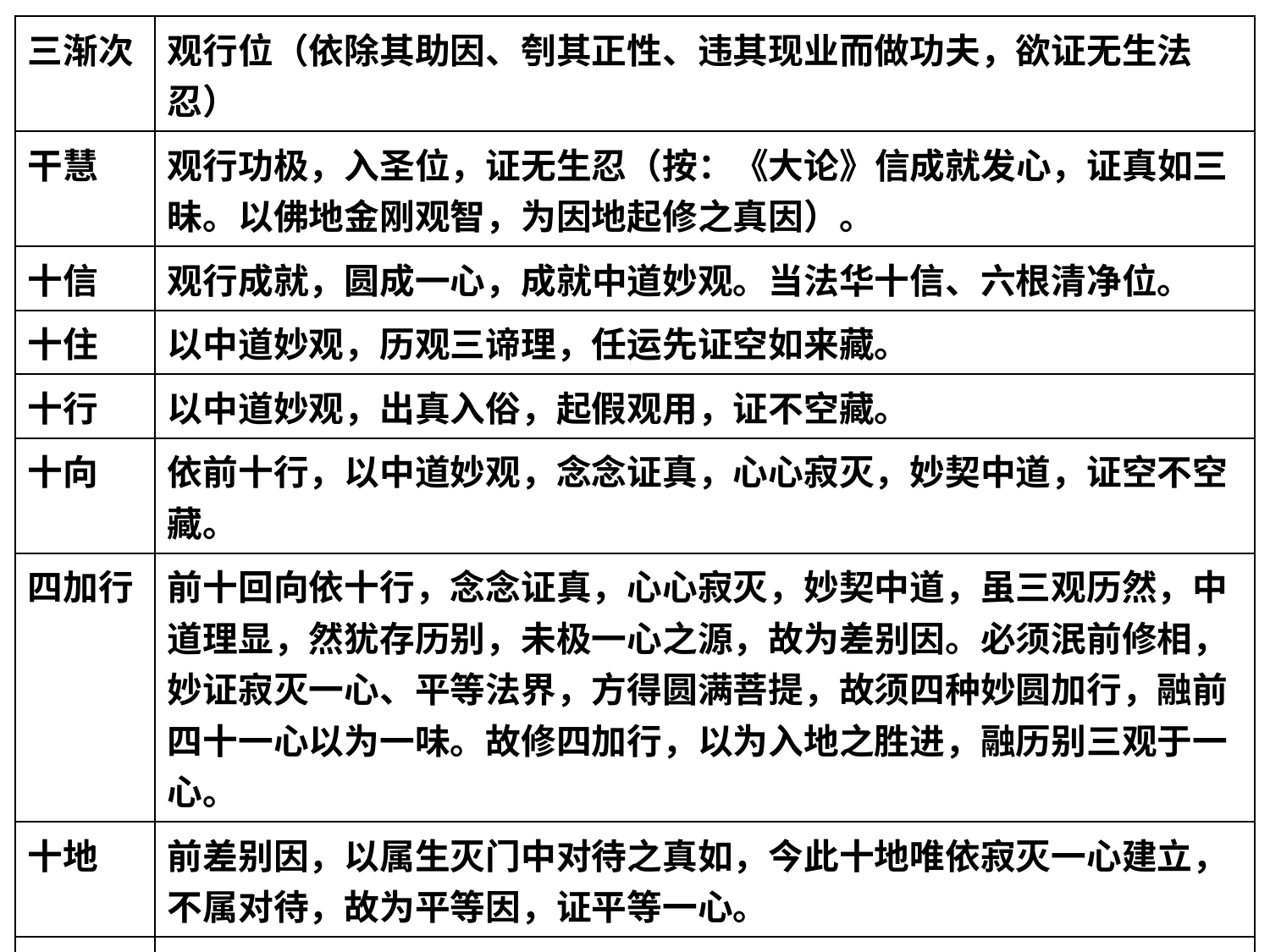

| 三渐次 | 观行位（依除其助因、刳其正性、违其现业而做功夫，欲证无生法忍） |
| --- | --- |
| 干慧 | 观行功极，入圣位，证无生忍（按：《大论》信成就发心，证真如三昧。以佛地金刚观智，为因地起修之真因）。 |
| 十信 | 观行成就，圆成一心，成就中道妙观。当法华十信、六根清净位。 |
| 十住 | 以中道妙观，历观三谛理，任运先证空如来藏。 |
| 十行 | 以中道妙观，出真入俗，起假观用，证不空藏。 |
| 十向 | 依前十行，以中道妙观，念念证真，心心寂灭，妙契中道，证空不空藏。 |
| 四加行 | 前十回向依十行，念念证真，心心寂灭，妙契中道，虽三观历然，中道理显，然犹存历别，未极一心之源，故为差别因。必须泯前修相，妙证寂灭一心、平等法界，方得圆满菩提，故须四种妙圆加行，融前四十一心以为一味。故修四加行，以为入地之胜进，融历别三观于一心。 |
| 十地 | 前差别因，以属生灭门中对待之真如，今此十地唯依寂灭一心建立，不属对待，故为平等因，证平等一心。 |
| 等妙二觉 | 如来圆证一心，虽居果位，不舍因门，故逆流而出；菩萨修行，逆生死流，顺法性流而入果海，因果相接，故曰觉际入交，名为等觉。忽然超越世出世间，即入妙觉，三德圆满。 |